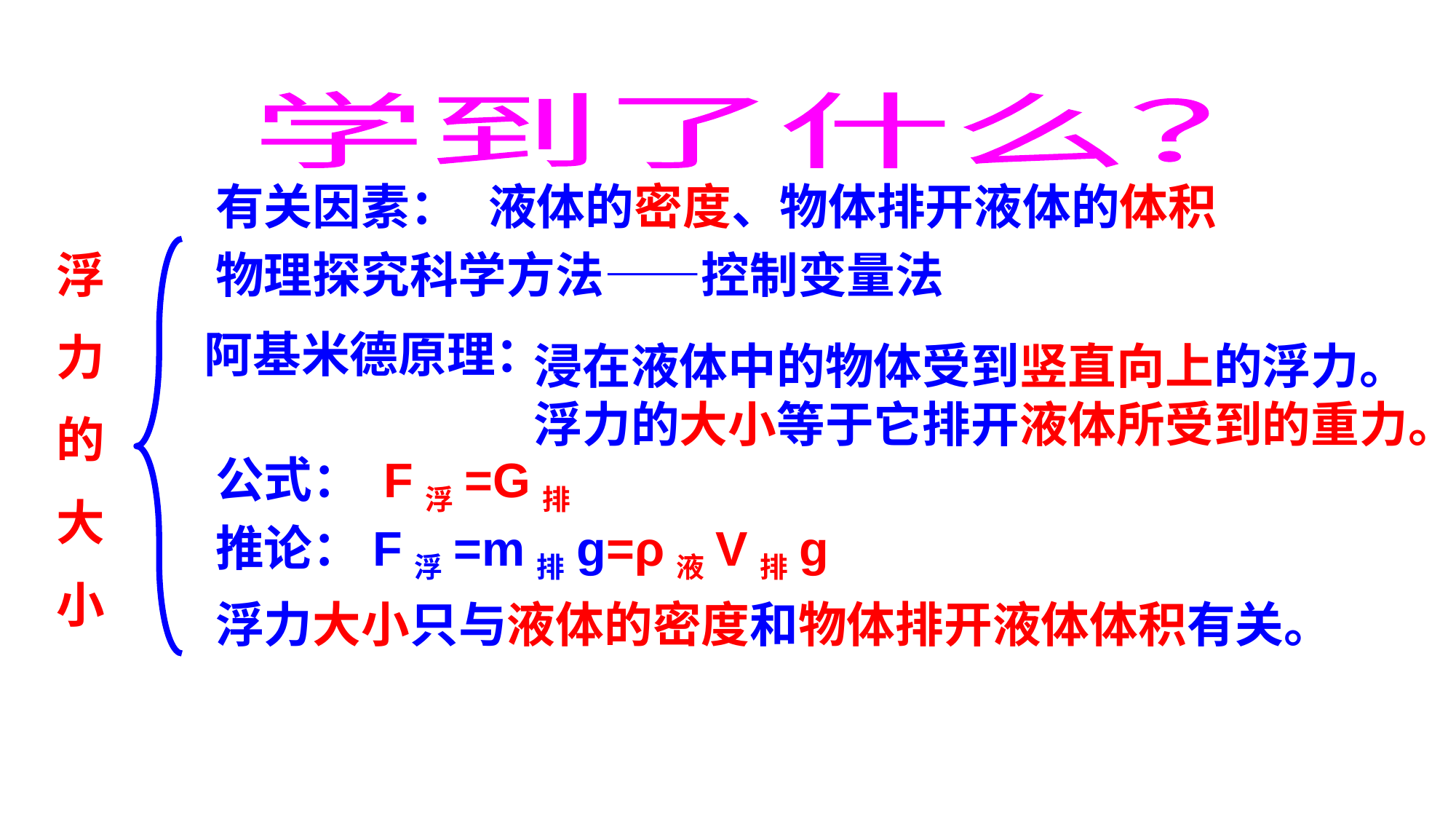

学到了什么？
有关因素：
液体的密度、物体排开液体的体积
浮
力
的
大
小

物理探究科学方法——控制变量法
阿基米德原理：
浸在液体中的物体受到竖直向上的浮力。浮力的大小等于它排开液体所受到的重力。
公式： F浮=G排
推论：F浮=m排g=ρ液V排g
浮力大小只与液体的密度和物体排开液体体积有关。